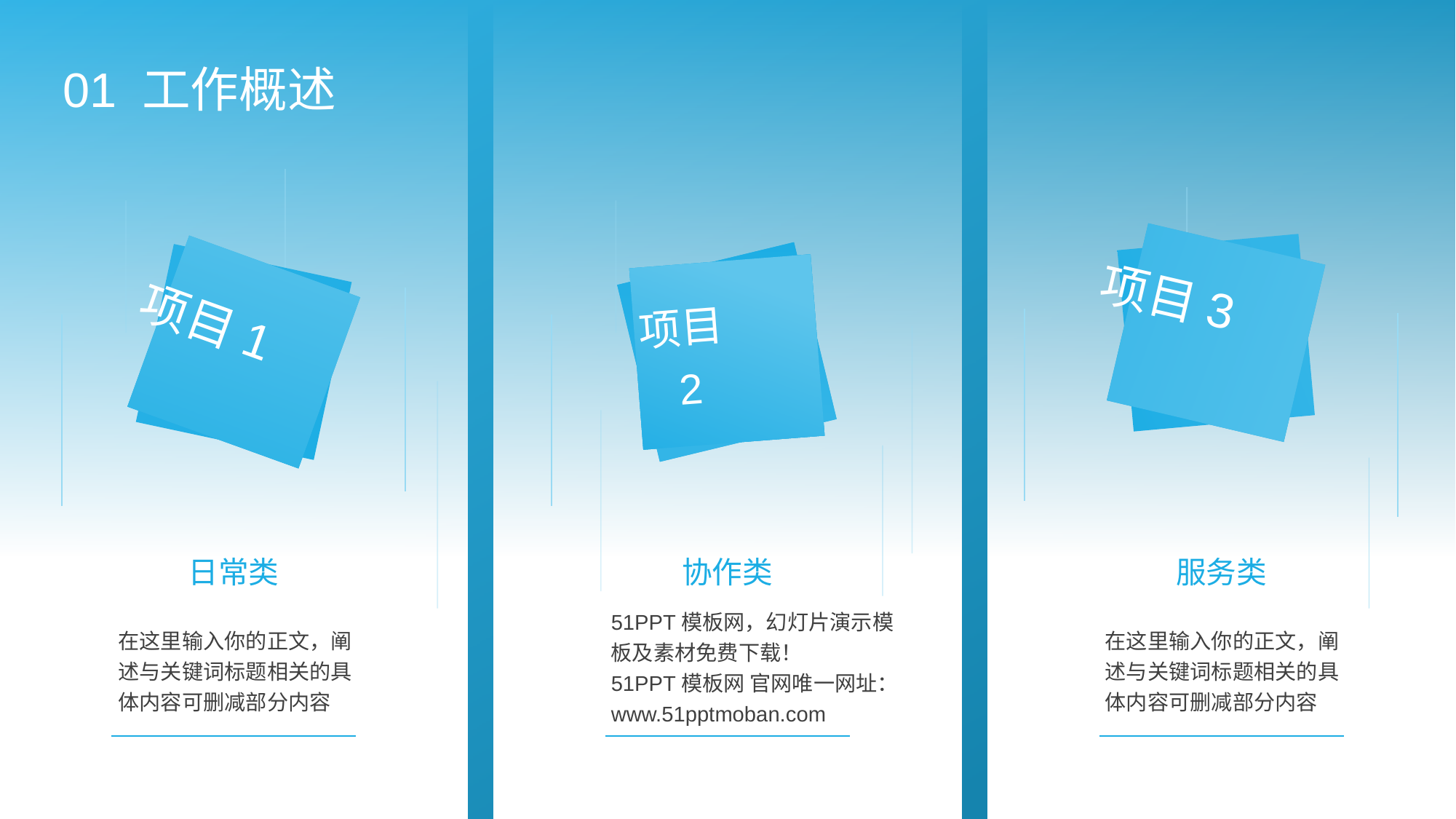

01 工作概述
项目3

项目1

项目2
日常类
协作类
服务类
51PPT模板网，幻灯片演示模板及素材免费下载！
51PPT模板网 官网唯一网址：www.51pptmoban.com
在这里输入你的正文，阐述与关键词标题相关的具体内容可删减部分内容
在这里输入你的正文，阐述与关键词标题相关的具体内容可删减部分内容